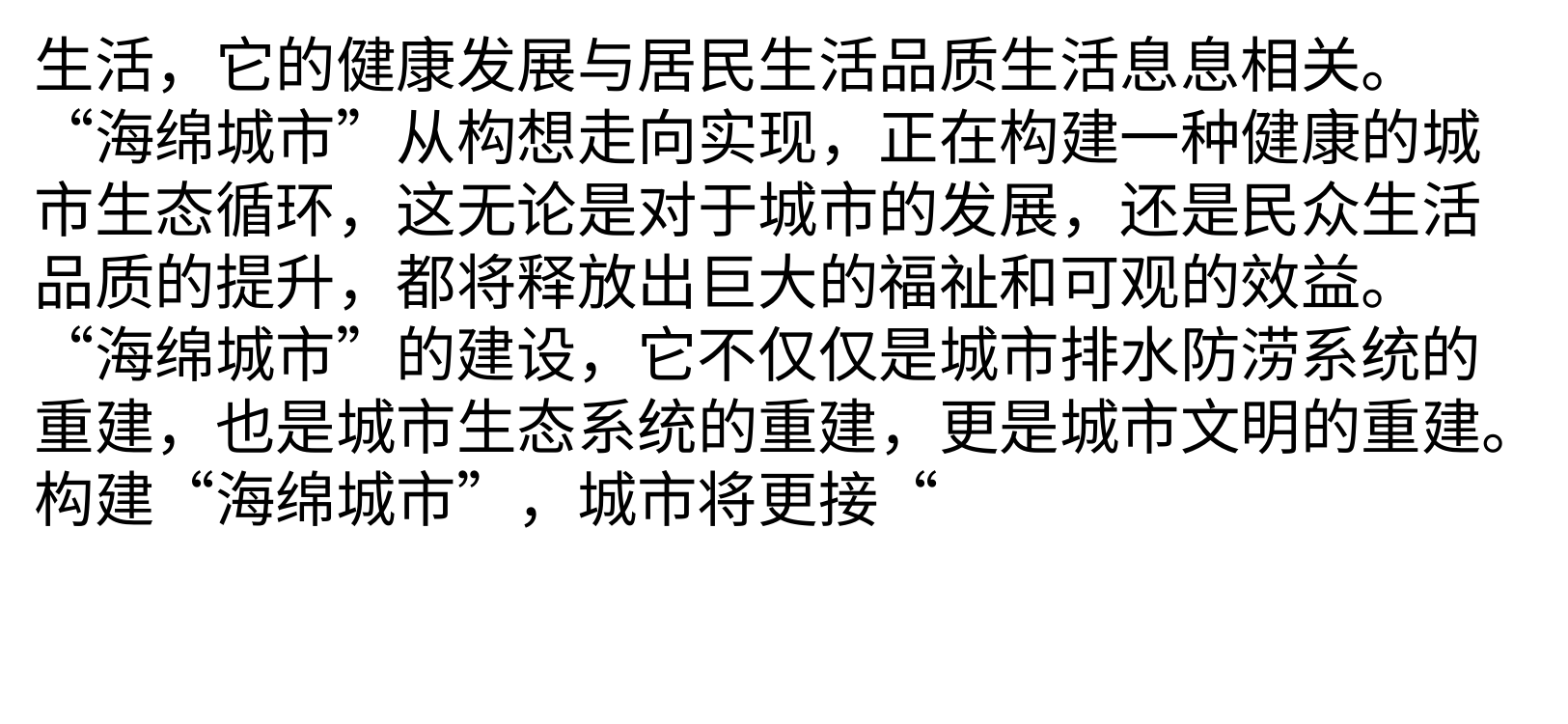

生活，它的健康发展与居民生活品质生活息息相关。“海绵城市”从构想走向实现，正在构建一种健康的城市生态循环，这无论是对于城市的发展，还是民众生活品质的提升，都将释放出巨大的福祉和可观的效益。“海绵城市”的建设，它不仅仅是城市排水防涝系统的重建，也是城市生态系统的重建，更是城市文明的重建。构建“海绵城市”，城市将更接“